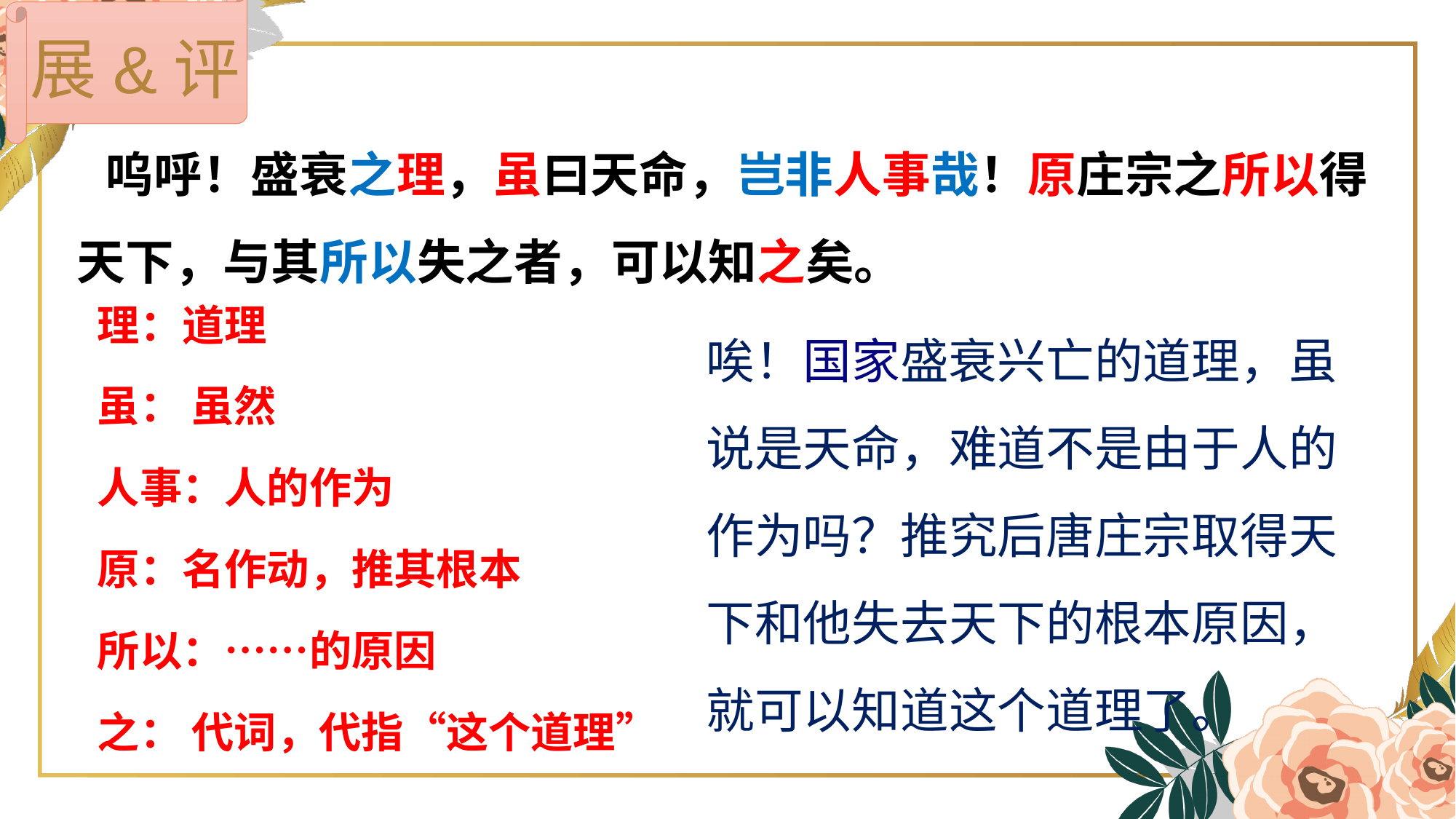

展&评
    呜呼！盛衰之理，虽曰天命，岂非人事哉！原庄宗之所以得天下，与其所以失之者，可以知之矣。

理：道理
虽： 虽然
人事：人的作为
原：名作动，推其根本
所以：……的原因
之： 代词，代指“这个道理”
唉！国家盛衰兴亡的道理，虽说是天命，难道不是由于人的作为吗？推究后唐庄宗取得天下和他失去天下的根本原因，就可以知道这个道理了。